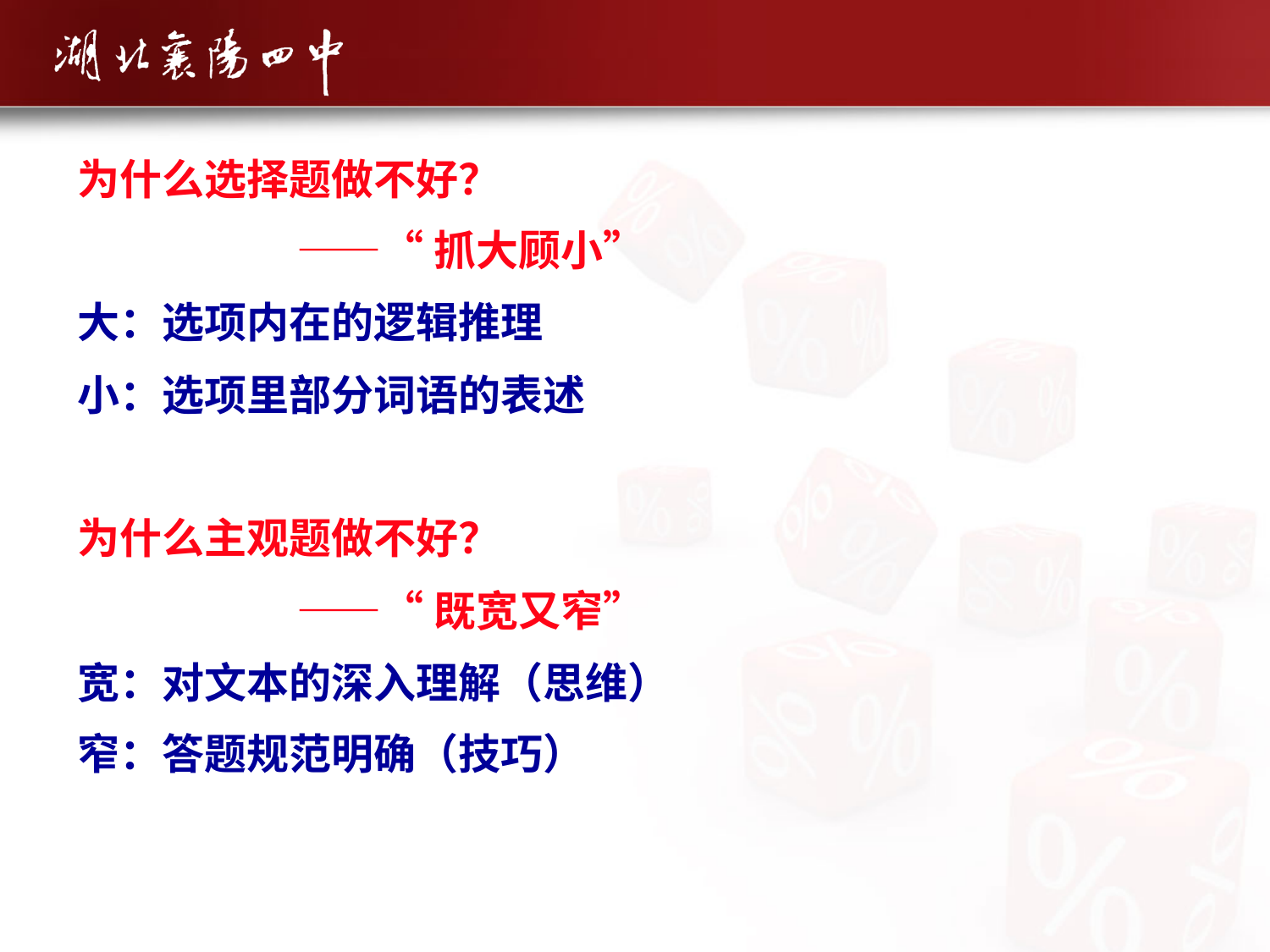

为什么选择题做不好？
                       ——“抓大顾小”
大：选项内在的逻辑推理
小：选项里部分词语的表述

为什么主观题做不好？
                       ——“既宽又窄”
宽：对文本的深入理解（思维）
窄：答题规范明确（技巧）